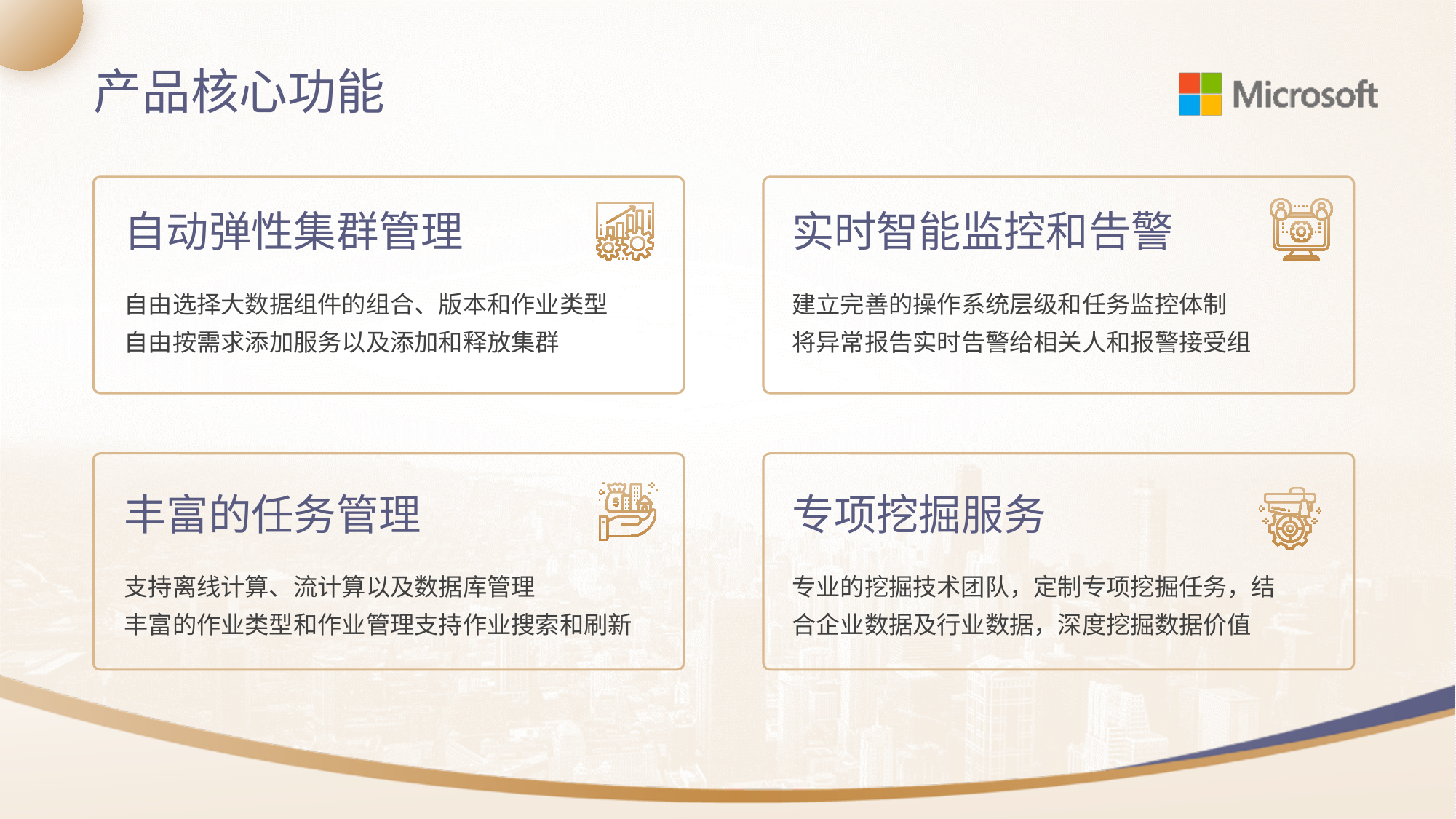

产品核心功能

自动弹性集群管理
实时智能监控和告警

自由选择大数据组件的组合、版本和作业类型
自由按需求添加服务以及添加和释放集群
建立完善的操作系统层级和任务监控体制
将异常报告实时告警给相关人和报警接受组

丰富的任务管理
专项挖掘服务

支持离线计算、流计算以及数据库管理
丰富的作业类型和作业管理支持作业搜索和刷新
专业的挖掘技术团队，定制专项挖掘任务，结合企业数据及行业数据，深度挖掘数据价值